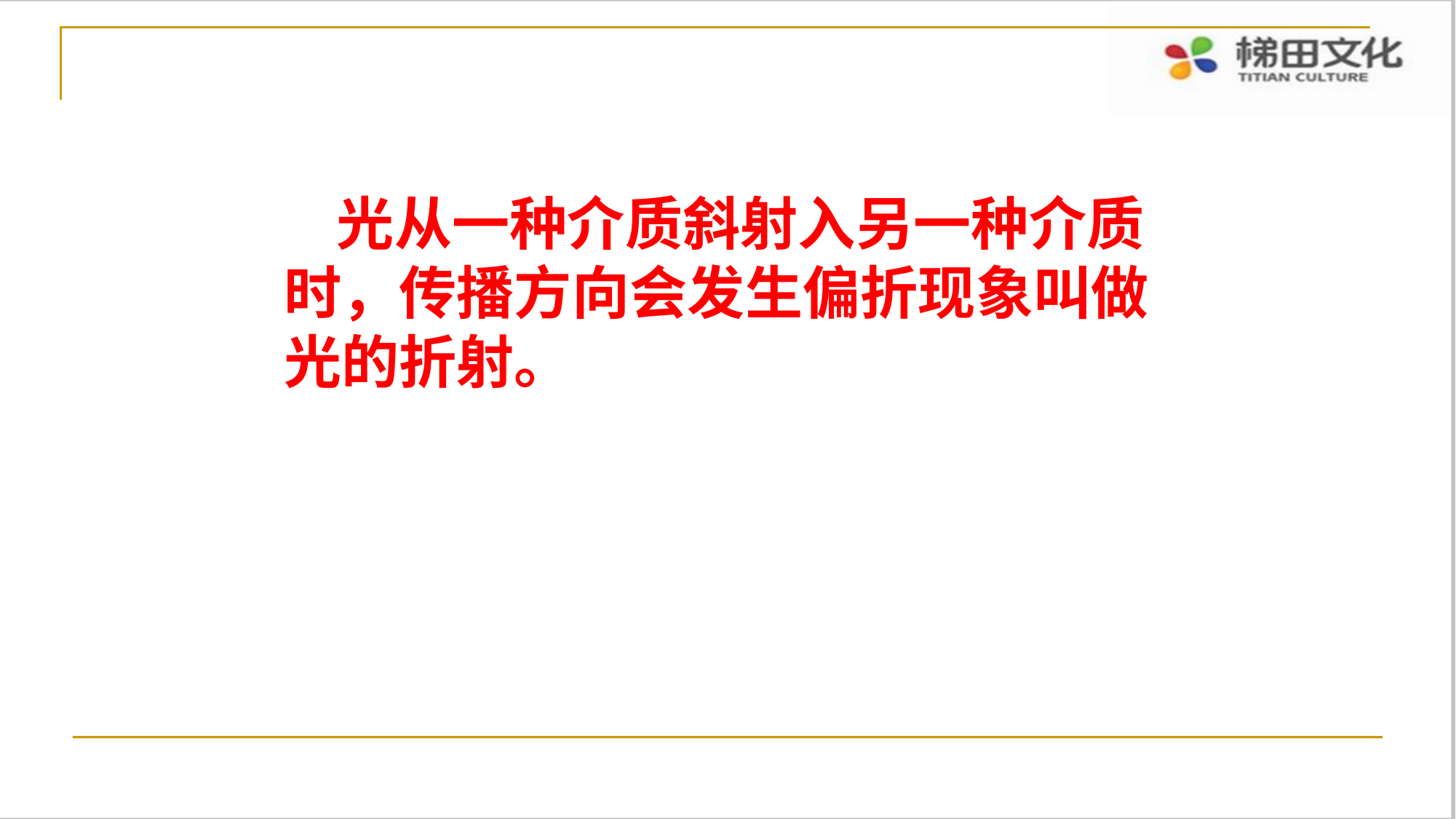

# 光从一种介质斜射入另一种介质时，传播方向会发生偏折现象叫做光的折射。